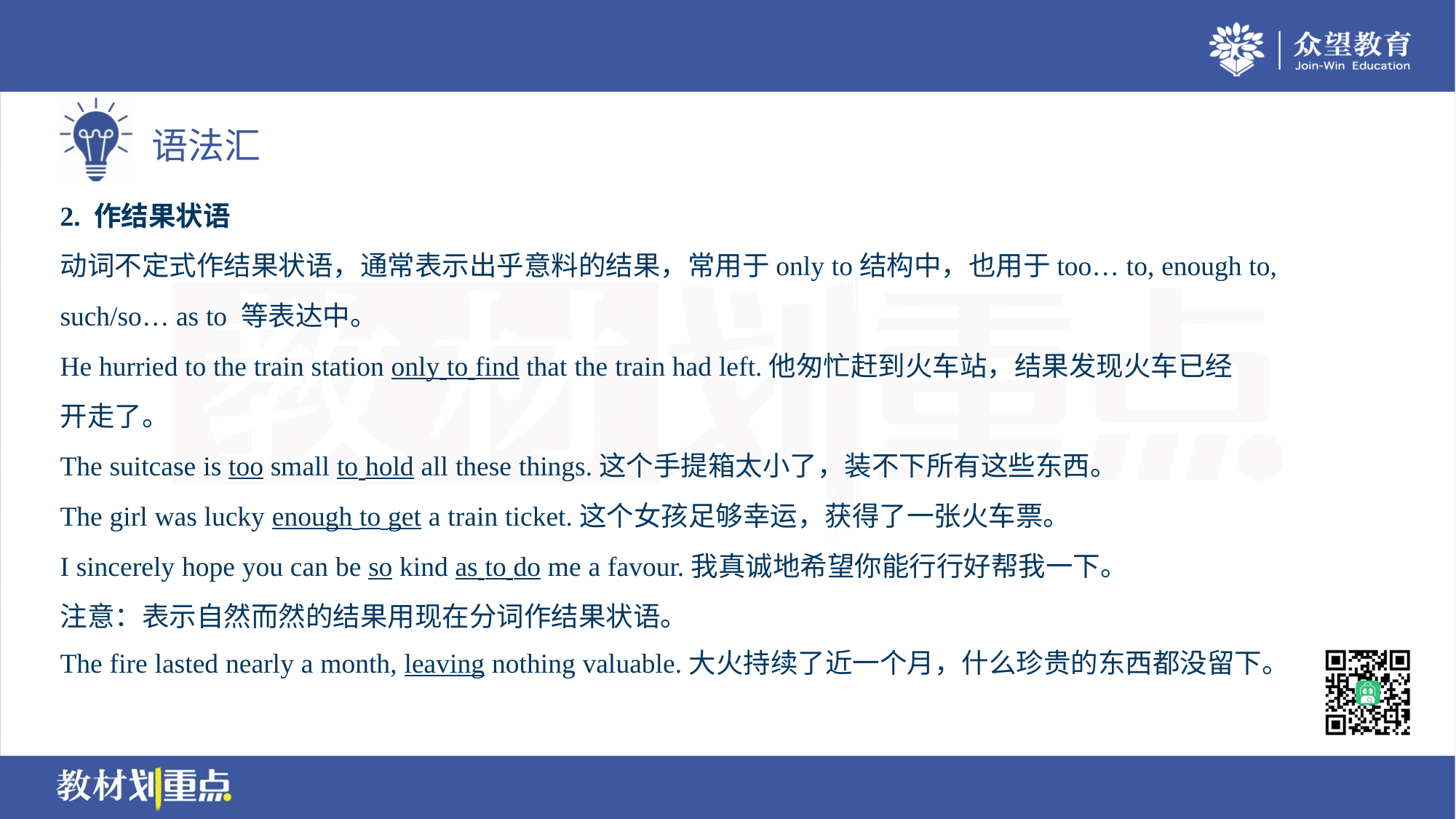

2. 作结果状语
动词不定式作结果状语，通常表示出乎意料的结果，常用于only to结构中，也用于too… to, enough to,
such/so… as to 等表达中。
He hurried to the train station only to find that the train had left.他匆忙赶到火车站，结果发现火车已经
开走了。
The suitcase is too small to hold all these things.这个手提箱太小了，装不下所有这些东西。
The girl was lucky enough to get a train ticket.这个女孩足够幸运，获得了一张火车票。
I sincerely hope you can be so kind as to do me a favour.我真诚地希望你能行行好帮我一下。
注意：表示自然而然的结果用现在分词作结果状语。
The fire lasted nearly a month, leaving nothing valuable.大火持续了近一个月，什么珍贵的东西都没留下。